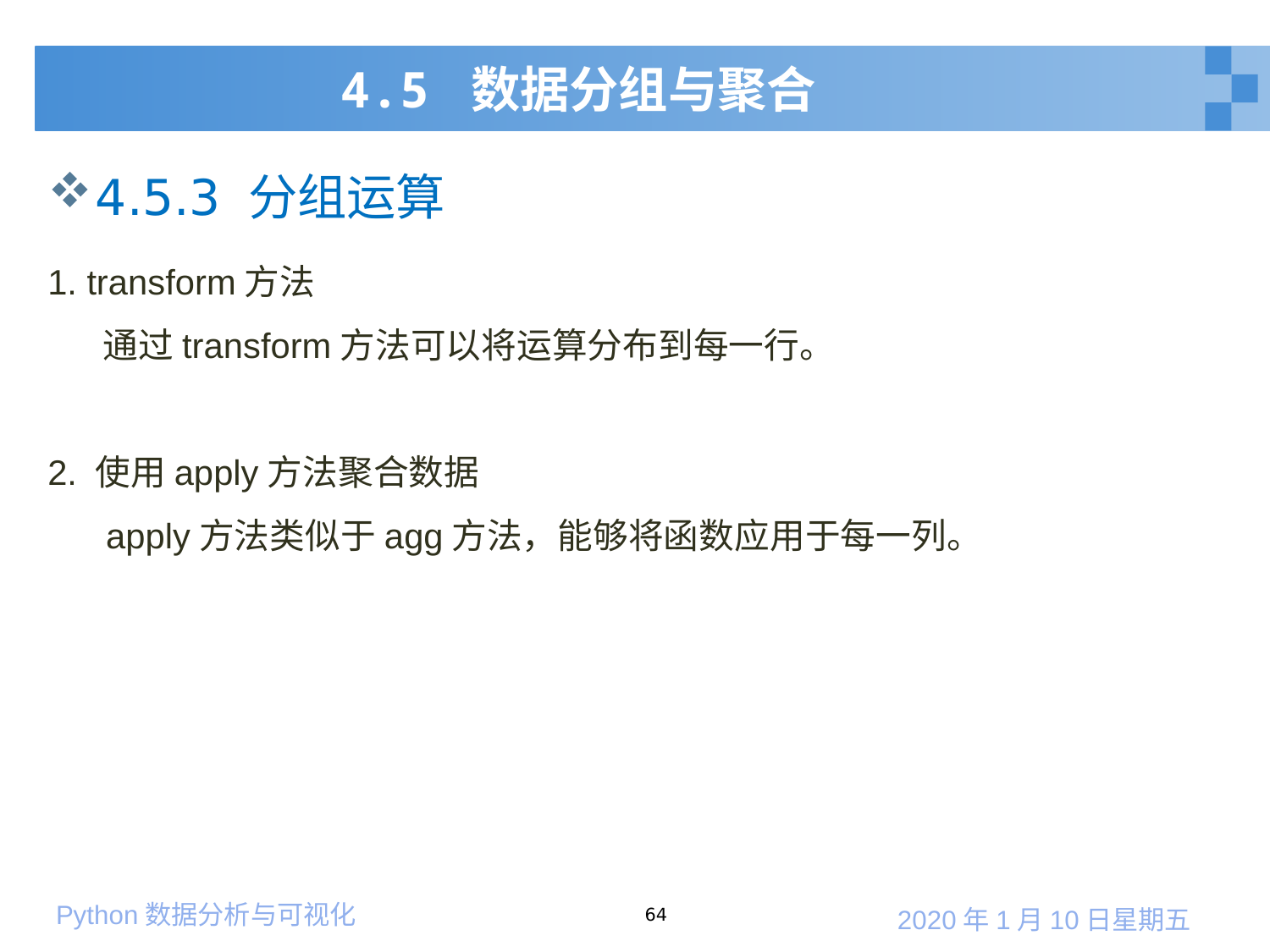

# 4.5 数据分组与聚合
4.5.3 分组运算
1. transform方法
      通过transform方法可以将运算分布到每一行。

2. 使用apply方法聚合数据
      apply方法类似于agg方法，能够将函数应用于每一列。
64
2020年1月10日星期五